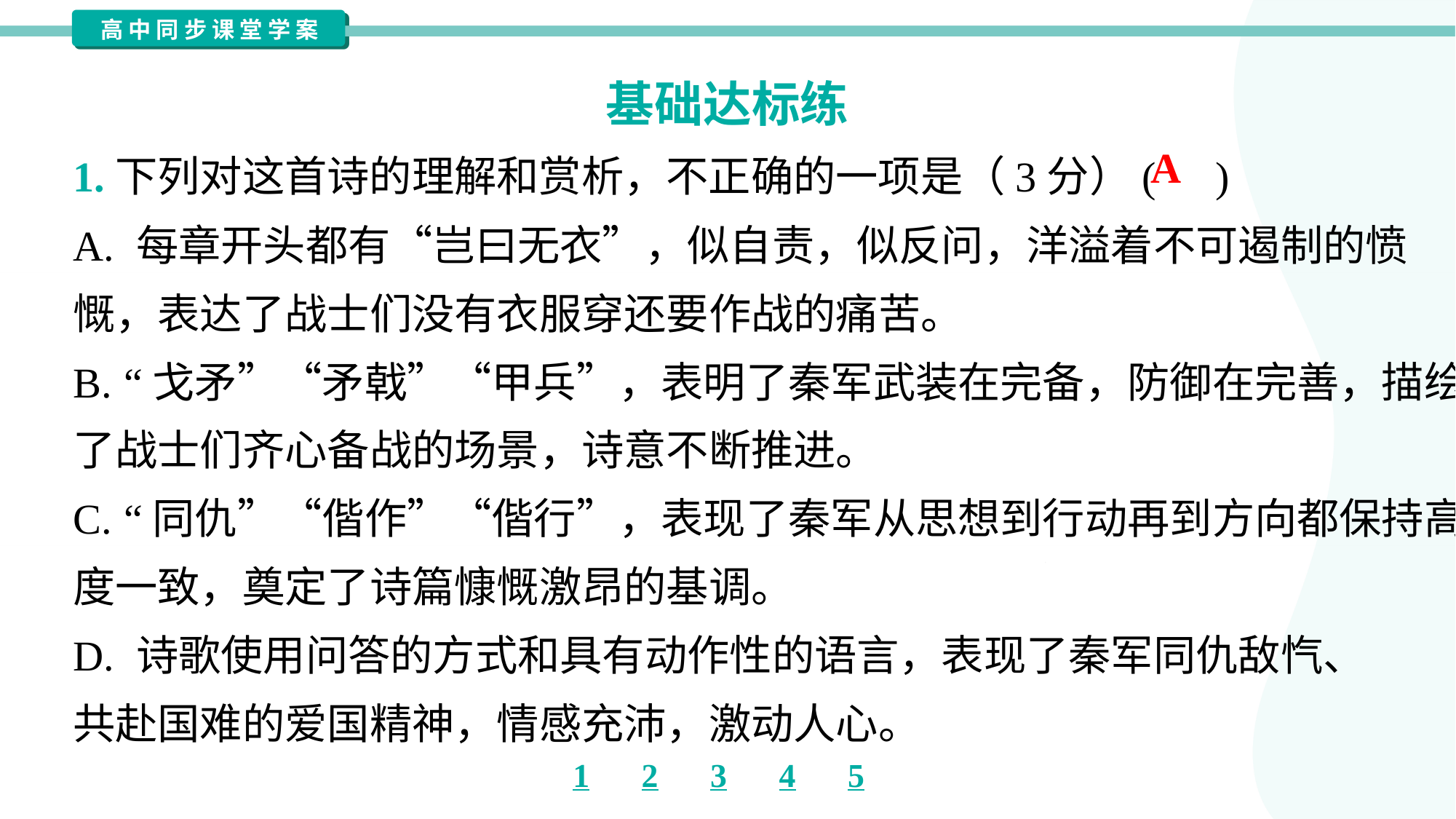

基础达标练
A
1.下列对这首诗的理解和赏析，不正确的一项是（3分）(     )
A. 每章开头都有“岂曰无衣”，似自责，似反问，洋溢着不可遏制的愤
慨，表达了战士们没有衣服穿还要作战的痛苦。
B. “戈矛”“矛戟”“甲兵”，表明了秦军武装在完备，防御在完善，描绘
了战士们齐心备战的场景，诗意不断推进。
C. “同仇”“偕作”“偕行”，表现了秦军从思想到行动再到方向都保持高
度一致，奠定了诗篇慷慨激昂的基调。
D. 诗歌使用问答的方式和具有动作性的语言，表现了秦军同仇敌忾、
共赴国难的爱国精神，情感充沛，激动人心。